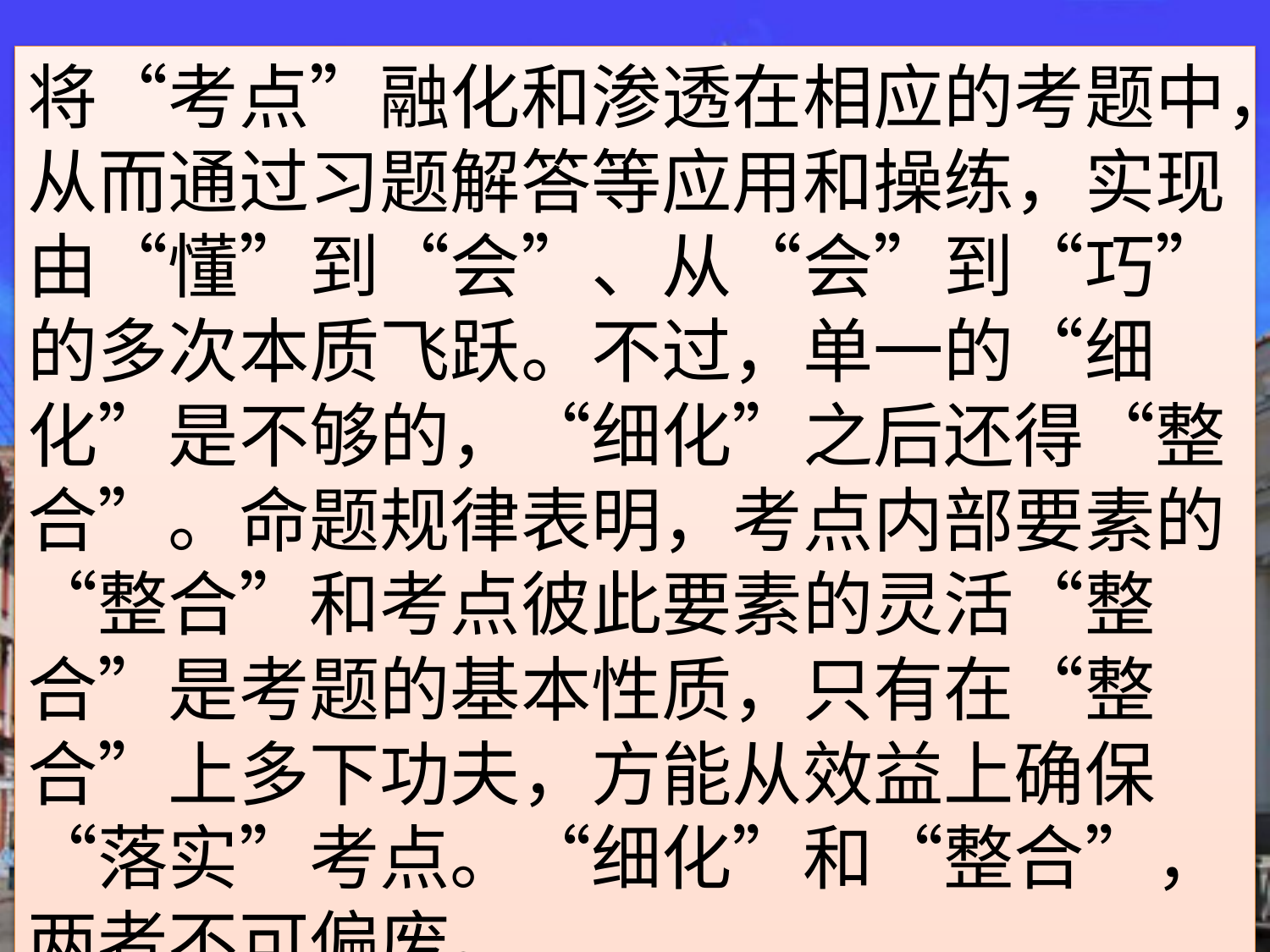

将“考点”融化和渗透在相应的考题中，从而通过习题解答等应用和操练，实现由“懂”到“会”、从“会”到“巧”的多次本质飞跃。不过，单一的“细化”是不够的，“细化”之后还得“整合”。命题规律表明，考点内部要素的“整合”和考点彼此要素的灵活“整合”是考题的基本性质，只有在“整合”上多下功夫，方能从效益上确保“落实”考点。“细化”和“整合”，两者不可偏废。